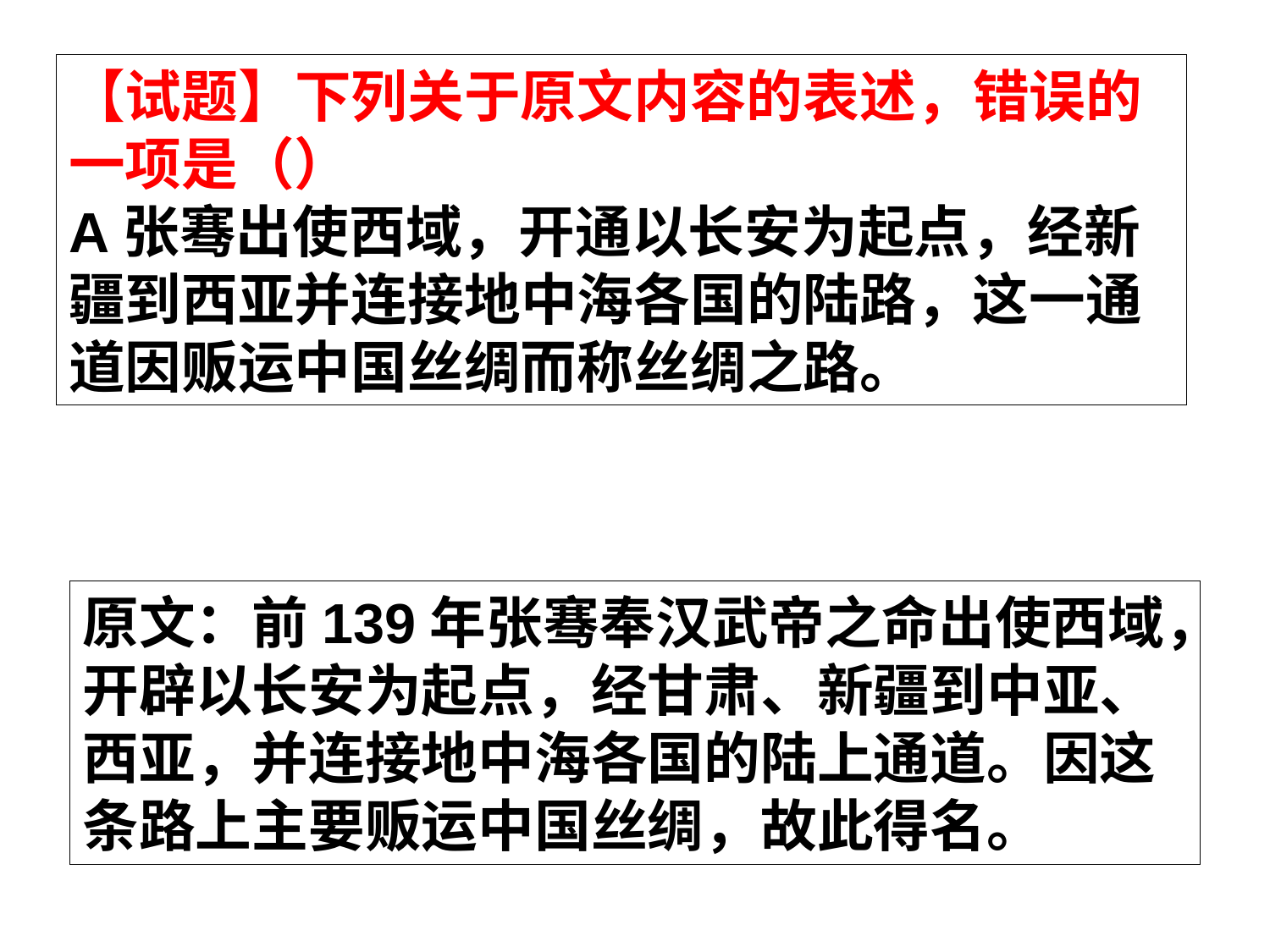

【试题】下列关于原文内容的表述，错误的一项是（）
A张骞出使西域，开通以长安为起点，经新疆到西亚并连接地中海各国的陆路，这一通道因贩运中国丝绸而称丝绸之路。
原文：前139年张骞奉汉武帝之命出使西域，开辟以长安为起点，经甘肃、新疆到中亚、西亚，并连接地中海各国的陆上通道。因这条路上主要贩运中国丝绸，故此得名。